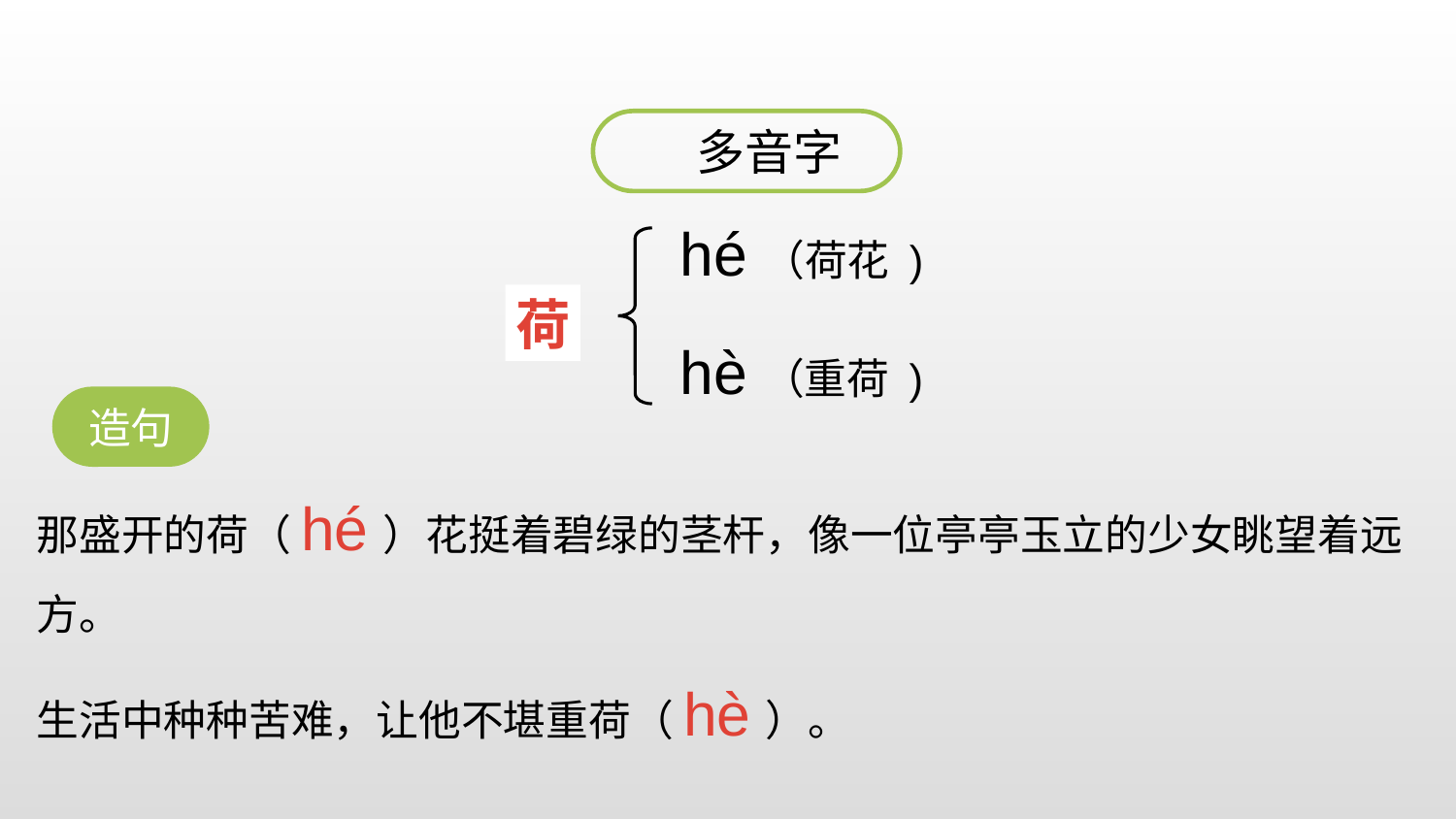

多音字
hé（荷花 )

荷
hè（重荷 )
造句
那盛开的荷（hé）花挺着碧绿的茎杆，像一位亭亭玉立的少女眺望着远方。
生活中种种苦难，让他不堪重荷（hè）。